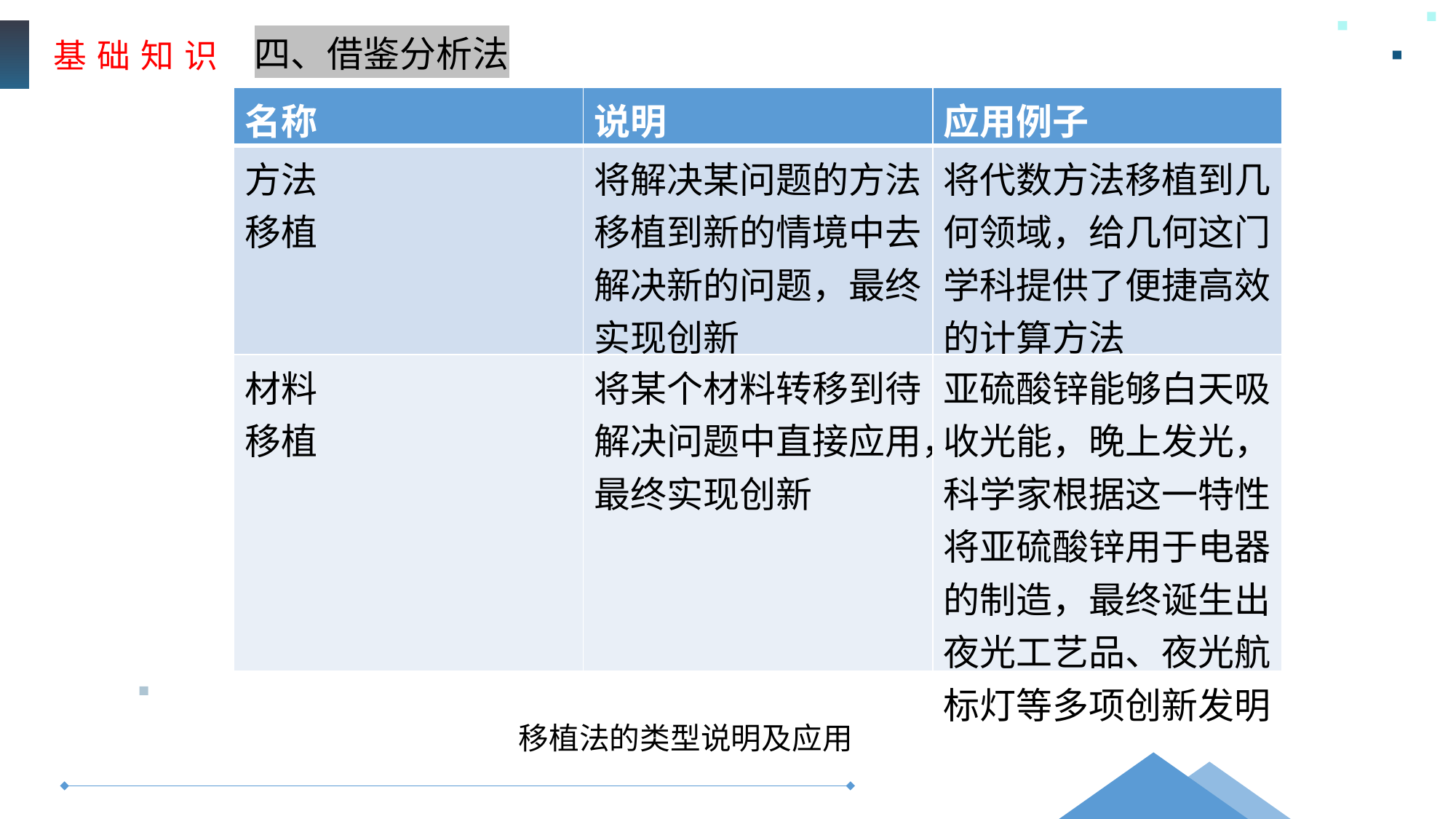

基 础 知 识

四、借鉴分析法
| 名称 | 说明 | 应用例子 |
| --- | --- | --- |
| 方法 移植 | 将解决某问题的方法移植到新的情境中去解决新的问题，最终实现创新 | 将代数方法移植到几何领域，给几何这门学科提供了便捷高效的计算方法 |
| 材料 移植 | 将某个材料转移到待解决问题中直接应用，最终实现创新 | 亚硫酸锌能够白天吸收光能，晚上发光，科学家根据这一特性将亚硫酸锌用于电器的制造，最终诞生出夜光工艺品、夜光航标灯等多项创新发明 |

移植法的类型说明及应用